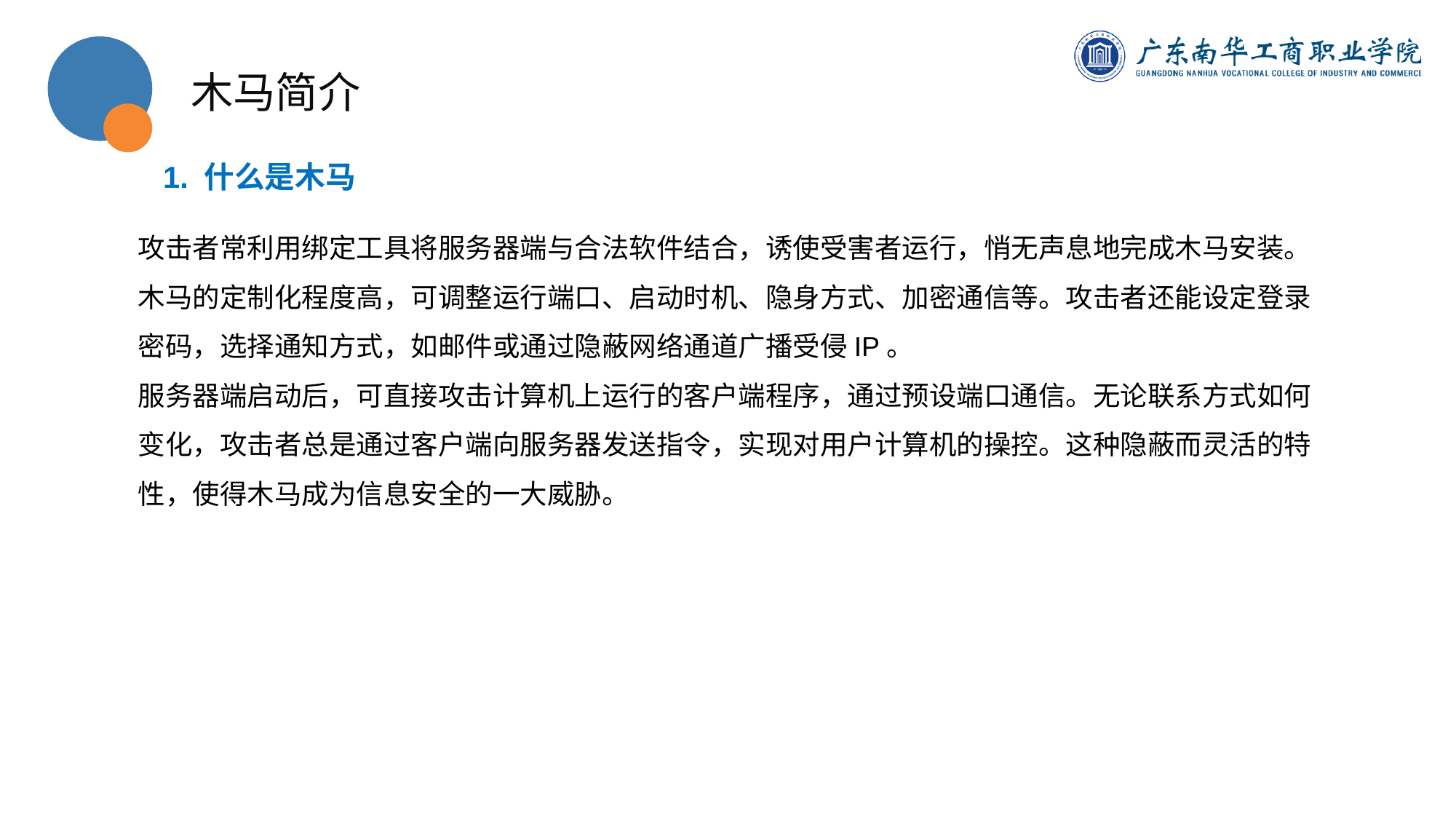

木马简介

1. 什么是木马
攻击者常利用绑定工具将服务器端与合法软件结合，诱使受害者运行，悄无声息地完成木马安装。木马的定制化程度高，可调整运行端口、启动时机、隐身方式、加密通信等。攻击者还能设定登录密码，选择通知方式，如邮件或通过隐蔽网络通道广播受侵IP。
服务器端启动后，可直接攻击计算机上运行的客户端程序，通过预设端口通信。无论联系方式如何变化，攻击者总是通过客户端向服务器发送指令，实现对用户计算机的操控。这种隐蔽而灵活的特性，使得木马成为信息安全的一大威胁。